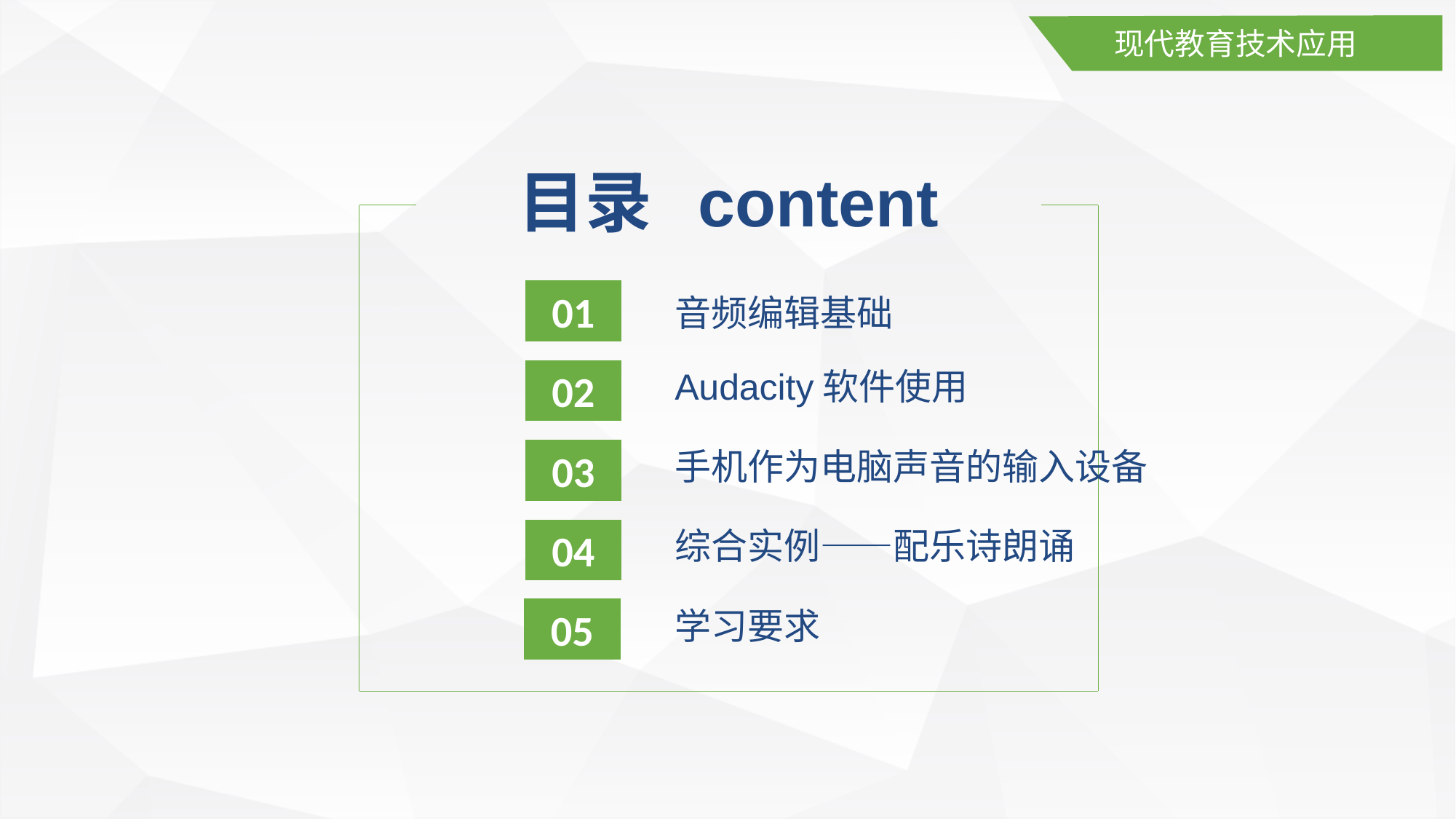

现代教育技术应用
目录  content
01
音频编辑基础
Audacity软件使用
02
手机作为电脑声音的输入设备
03
综合实例——配乐诗朗诵
04
学习要求
05